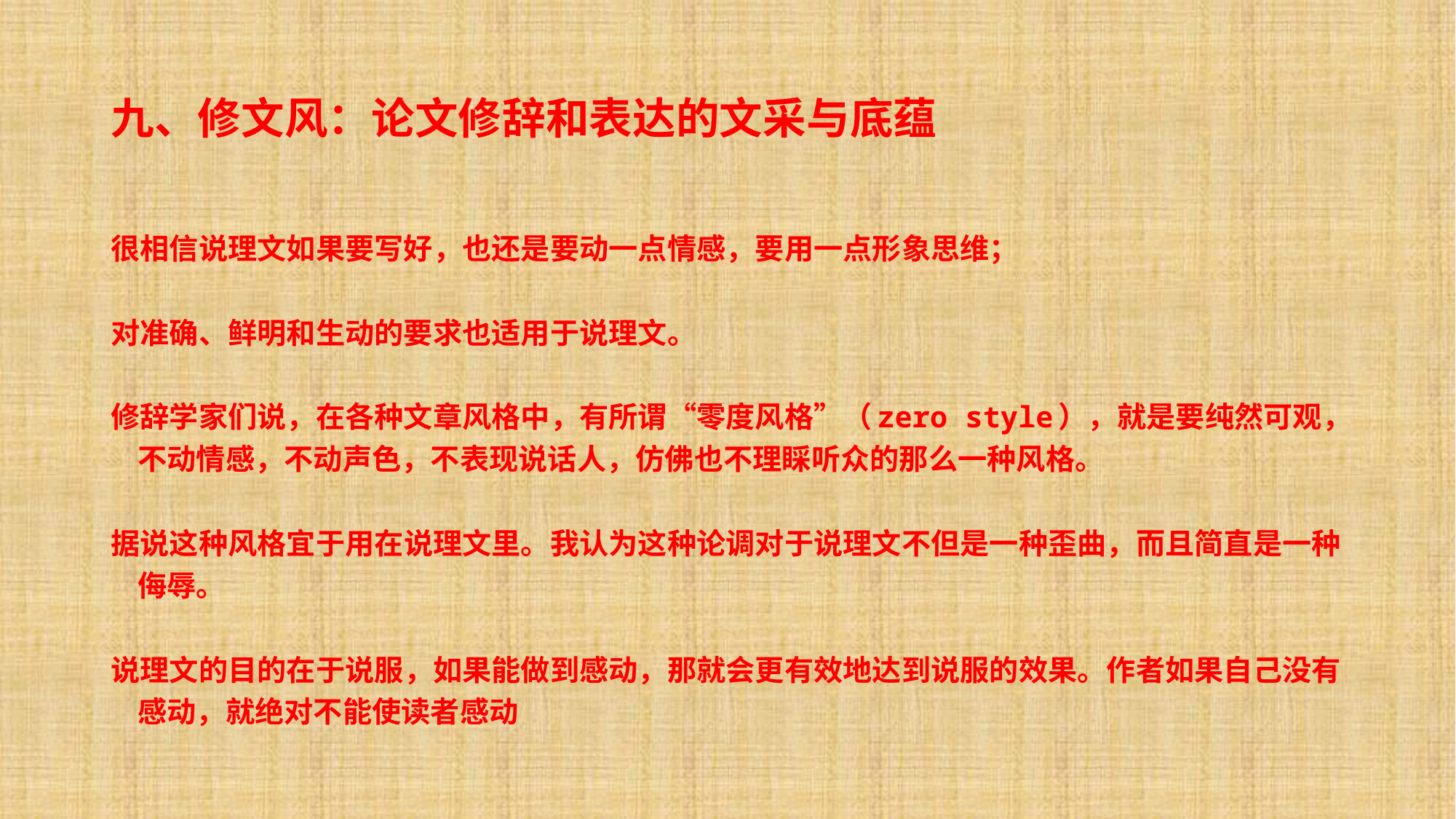

# 九、修文风：论文修辞和表达的文采与底蕴
很相信说理文如果要写好，也还是要动一点情感，要用一点形象思维；

对准确、鲜明和生动的要求也适用于说理文。

修辞学家们说，在各种文章风格中，有所谓“零度风格”（zero style），就是要纯然可观，不动情感，不动声色，不表现说话人，仿佛也不理睬听众的那么一种风格。

据说这种风格宜于用在说理文里。我认为这种论调对于说理文不但是一种歪曲，而且简直是一种侮辱。

说理文的目的在于说服，如果能做到感动，那就会更有效地达到说服的效果。作者如果自己没有感动，就绝对不能使读者感动